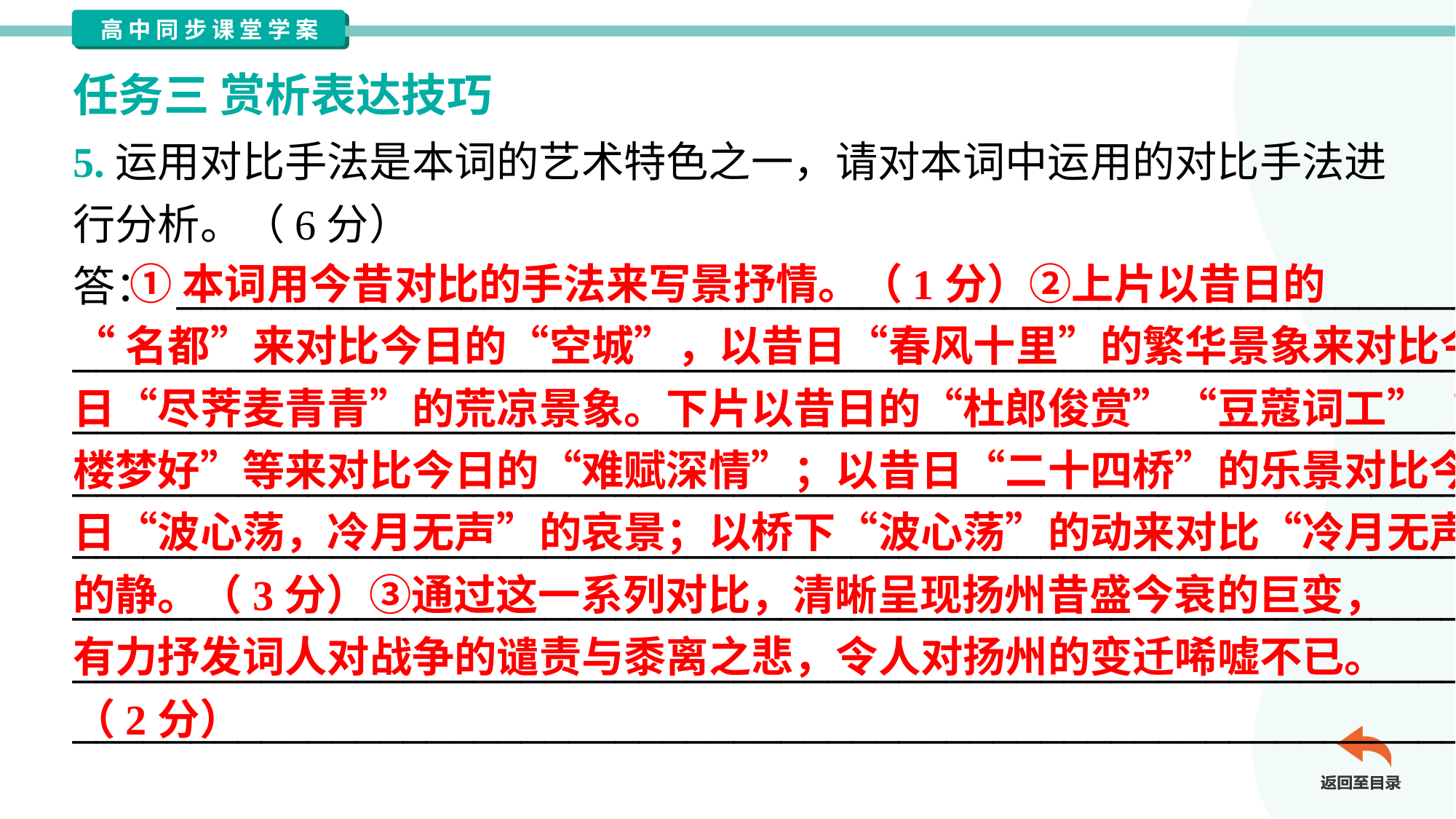

任务三 赏析表达技巧
5.运用对比手法是本词的艺术特色之一，请对本词中运用的对比手法进
行分析。（6分）
答： ________________________________________________________
_____________________________________________________________
_____________________________________________________________
_____________________________________________________________
_____________________________________________________________
_____________________________________________________________
_____________________________________________________________
_____________________________________________________________
      ①本词用今昔对比的手法来写景抒情。（1分）②上片以昔日的
“名都”来对比今日的“空城”，以昔日“春风十里”的繁华景象来对比今
日“尽荠麦青青”的荒凉景象。下片以昔日的“杜郎俊赏”“豆蔻词工”“青
楼梦好”等来对比今日的“难赋深情”；以昔日“二十四桥”的乐景对比今
日“波心荡，冷月无声”的哀景；以桥下“波心荡”的动来对比“冷月无声”
的静。（3分）③通过这一系列对比，清晰呈现扬州昔盛今衰的巨变，
有力抒发词人对战争的谴责与黍离之悲，令人对扬州的变迁唏嘘不已。
（2分）